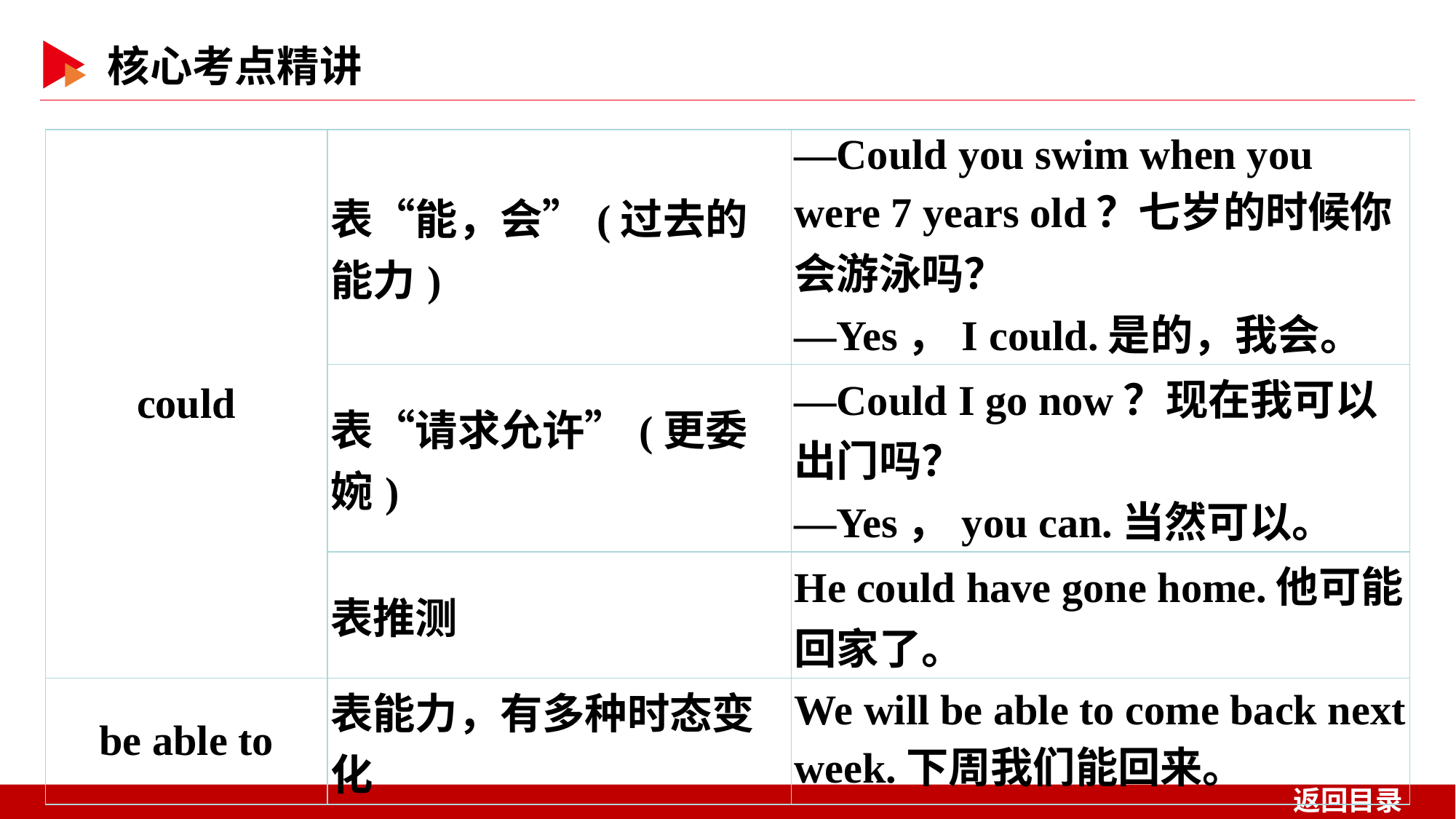

| could | 表“能，会”(过去的能力) | —Could you swim when you were 7 years old？七岁的时候你会游泳吗？ —Yes，I could.是的，我会。 |
| --- | --- | --- |
|  | 表“请求允许”(更委婉) | —Could I go now？现在我可以出门吗？ —Yes，you can.当然可以。 |
|  | 表推测 | He could have gone home.他可能回家了。 |
| be able to | 表能力，有多种时态变化 | We will be able to come back next week.下周我们能回来。 |